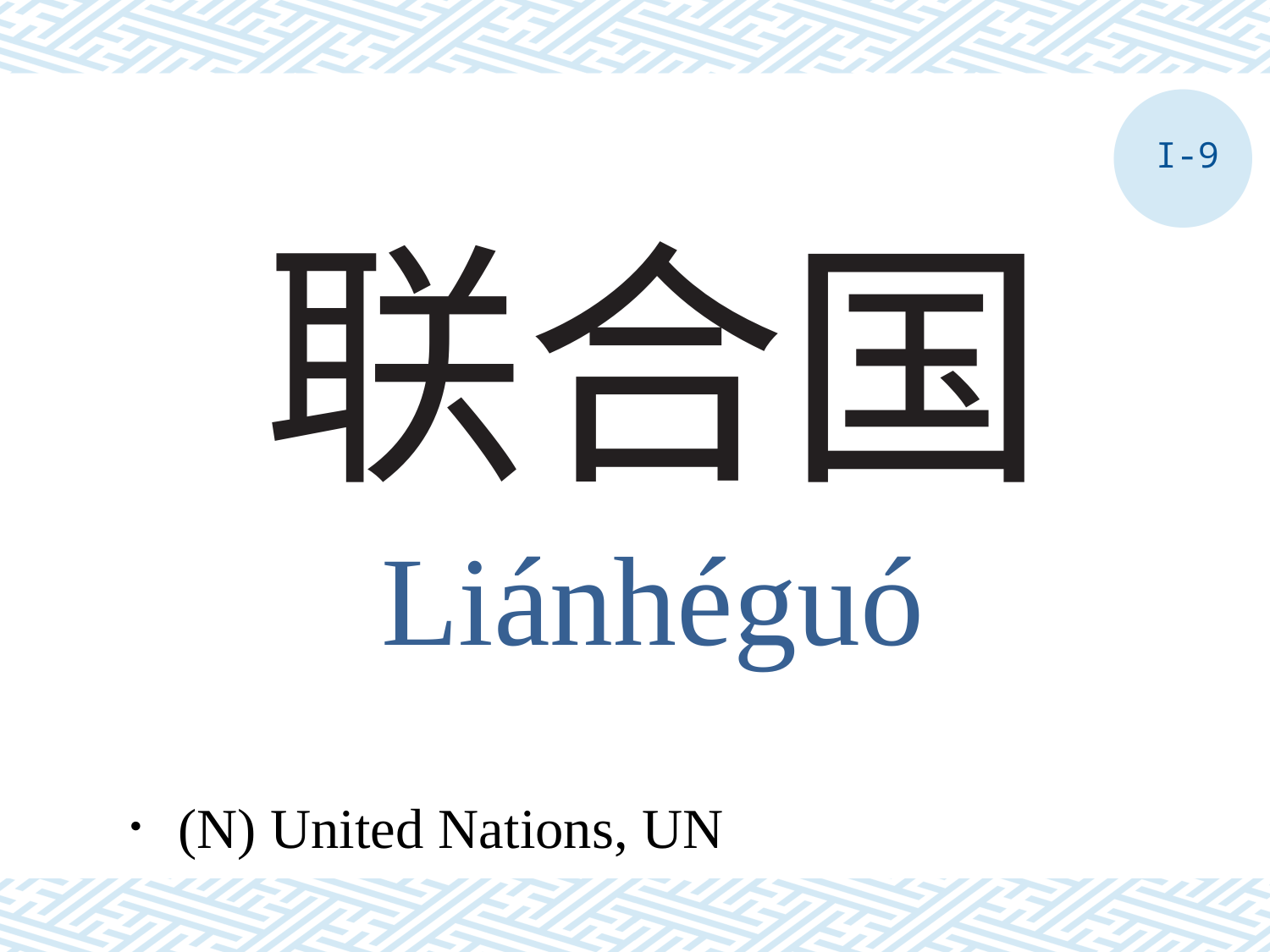

I-9

# 联合国
Liánhéguó
．(N) United Nations, UN